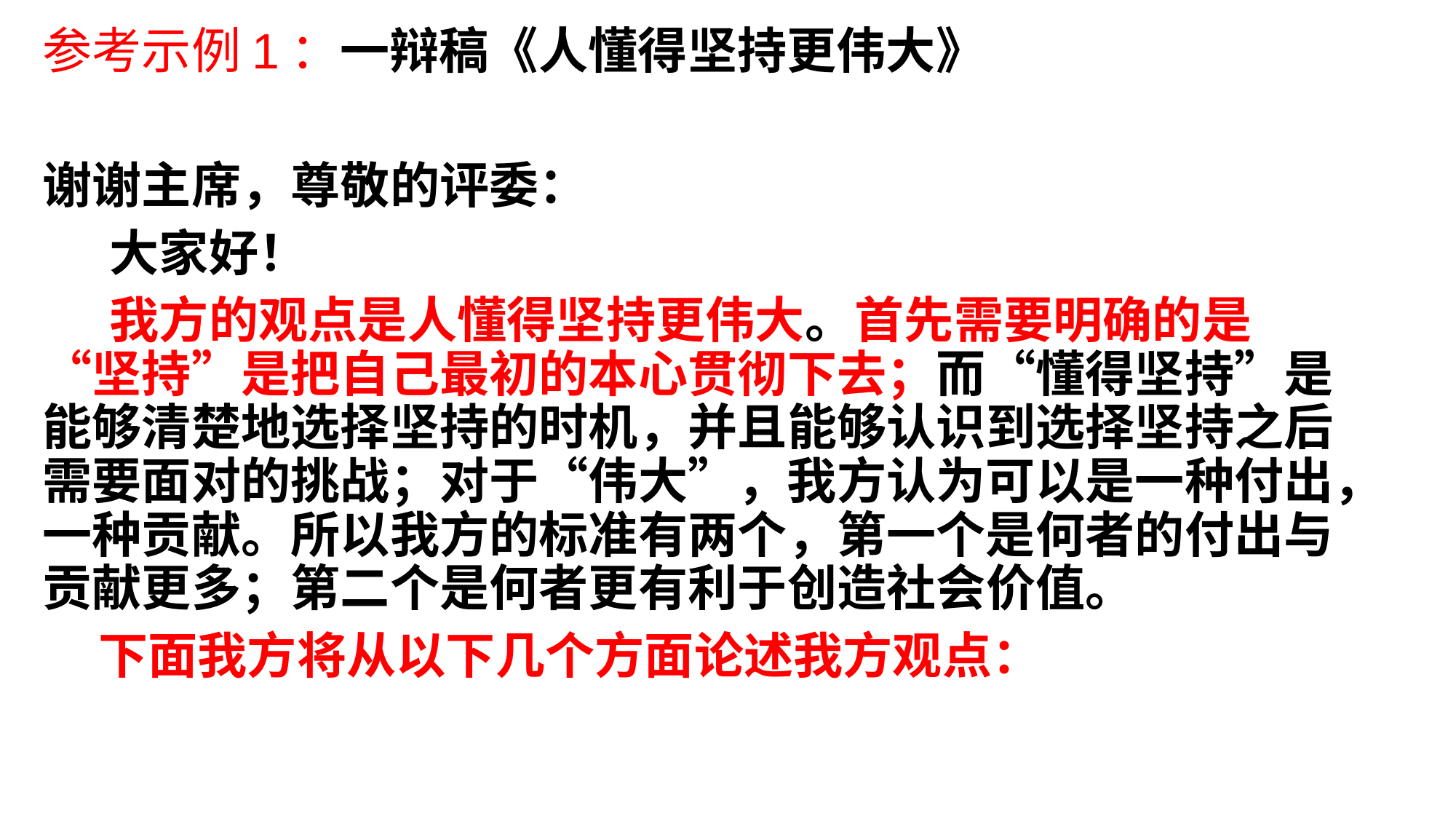

参考示例1：一辩稿《人懂得坚持更伟大》

谢谢主席，尊敬的评委：
     大家好！
     我方的观点是人懂得坚持更伟大。首先需要明确的是“坚持”是把自己最初的本心贯彻下去；而“懂得坚持”是能够清楚地选择坚持的时机，并且能够认识到选择坚持之后需要面对的挑战；对于“伟大”，我方认为可以是一种付出，一种贡献。所以我方的标准有两个，第一个是何者的付出与贡献更多；第二个是何者更有利于创造社会价值。
    下面我方将从以下几个方面论述我方观点：